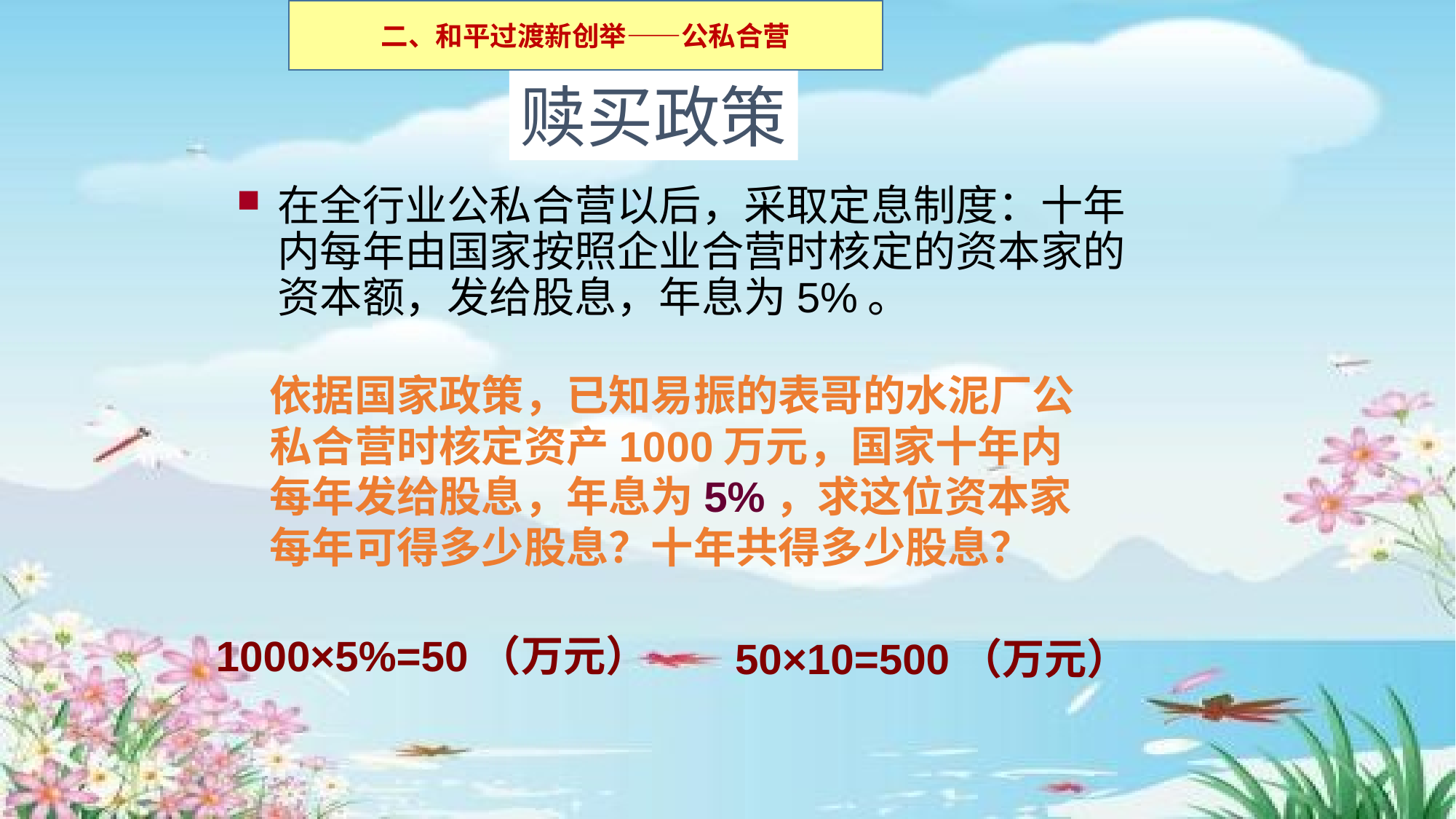

二、和平过渡新创举——公私合营
赎买政策
在全行业公私合营以后，采取定息制度：十年内每年由国家按照企业合营时核定的资本家的资本额，发给股息，年息为5%。
依据国家政策，已知易振的表哥的水泥厂公私合营时核定资产1000万元，国家十年内每年发给股息，年息为5%，求这位资本家每年可得多少股息？十年共得多少股息？
1000×5%=50（万元）
50×10=500（万元）